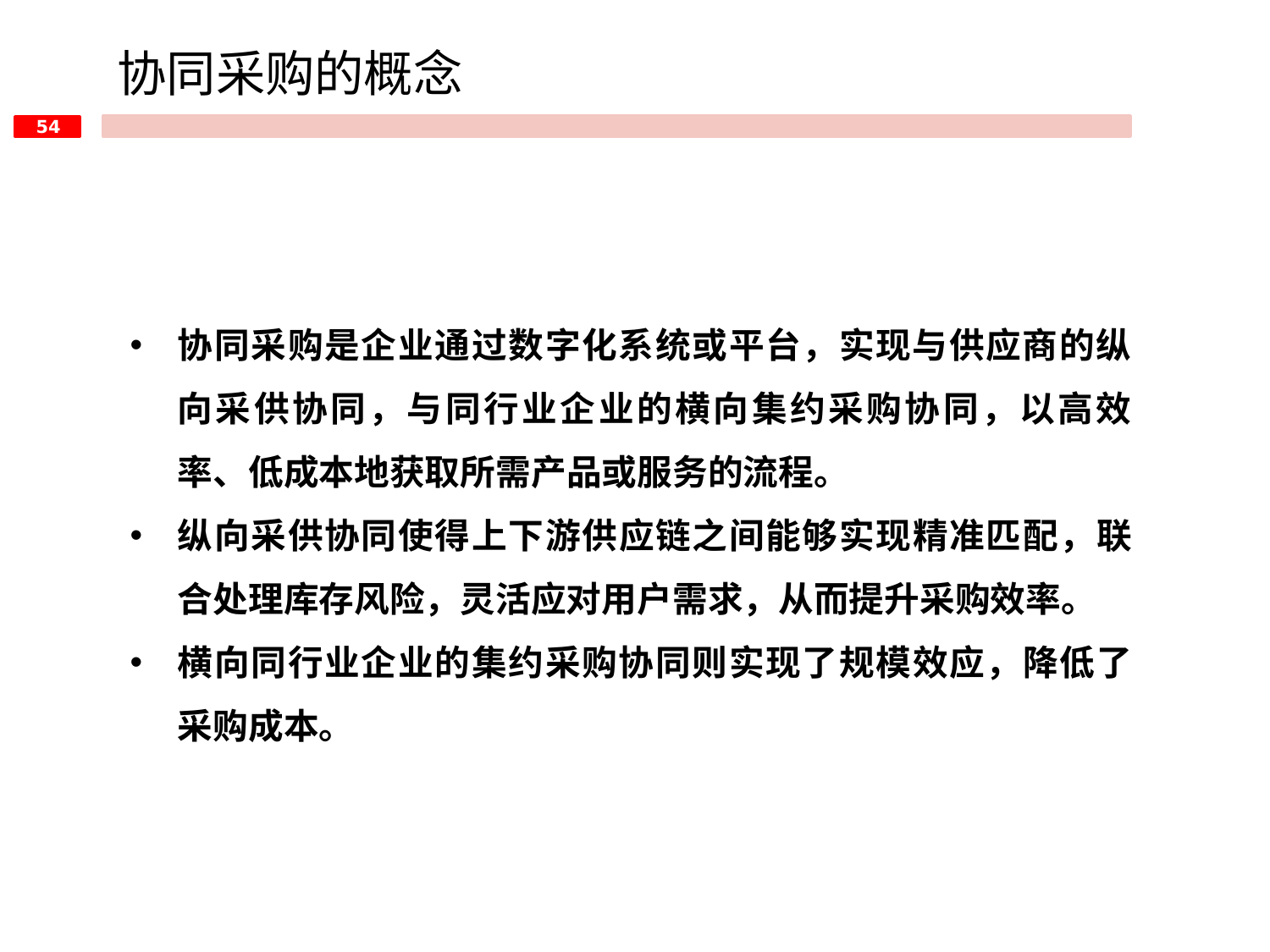

协同采购的概念
54
协同采购是企业通过数字化系统或平台，实现与供应商的纵向采供协同，与同行业企业的横向集约采购协同，以高效率、低成本地获取所需产品或服务的流程。
纵向采供协同使得上下游供应链之间能够实现精准匹配，联合处理库存风险，灵活应对用户需求，从而提升采购效率。
横向同行业企业的集约采购协同则实现了规模效应，降低了采购成本。